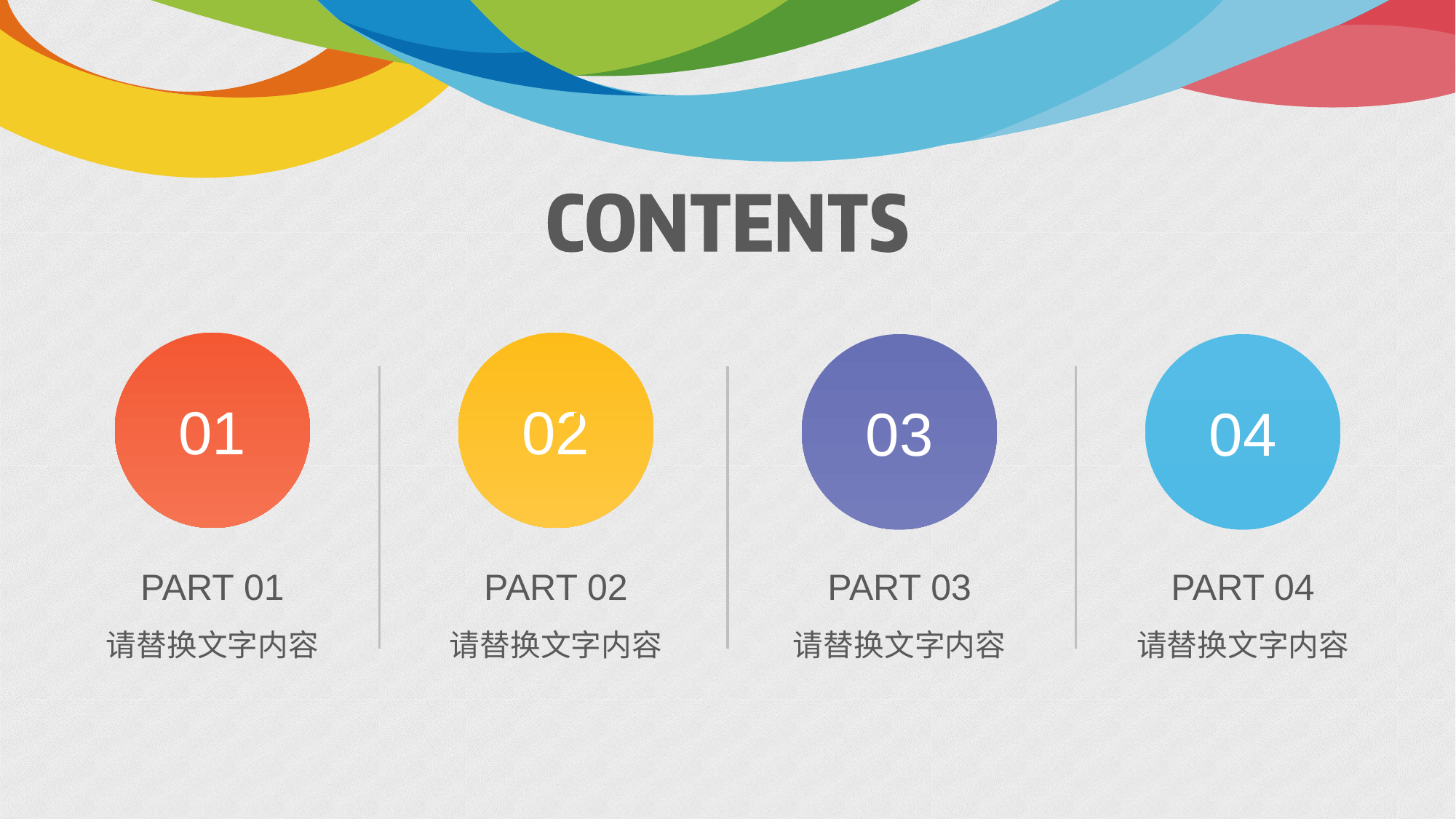

e7d195523061f1c0dc554706afe4c72a60a25314cbaece805811E654B44695D34D35691164BB3D154CCFD5D798F6FEAD99EAA8F1ADC3D4AFA5BC9ED0BB3A4B45073A038AC38E89AB54D31AA59602B9F1AF515D2DA0EBB7AB45FA3A5B4B65729FCD61772C0E8112D71FCFA6F69E6E615643061221A7D4C3A336328987F7DF8577A0567C5A47397019
01
PART 01
请替换文字内容
02

PART 02
请替换文字内容
03
PART 03
请替换文字内容
04
PART 04
请替换文字内容